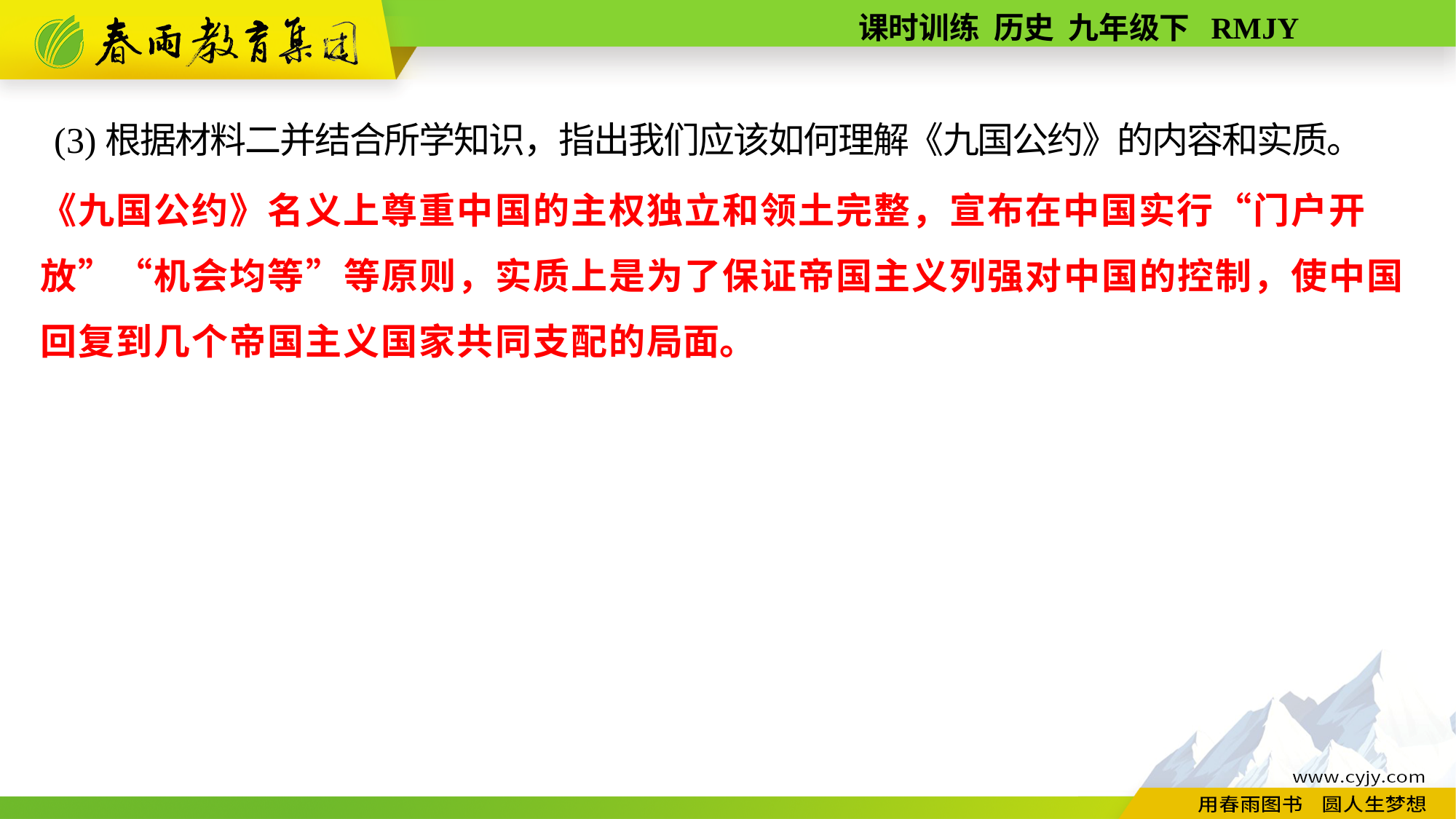

(3)根据材料二并结合所学知识，指出我们应该如何理解《九国公约》的内容和实质。
《九国公约》名义上尊重中国的主权独立和领土完整，宣布在中国实行“门户开放”“机会均等”等原则，实质上是为了保证帝国主义列强对中国的控制，使中国回复到几个帝国主义国家共同支配的局面。